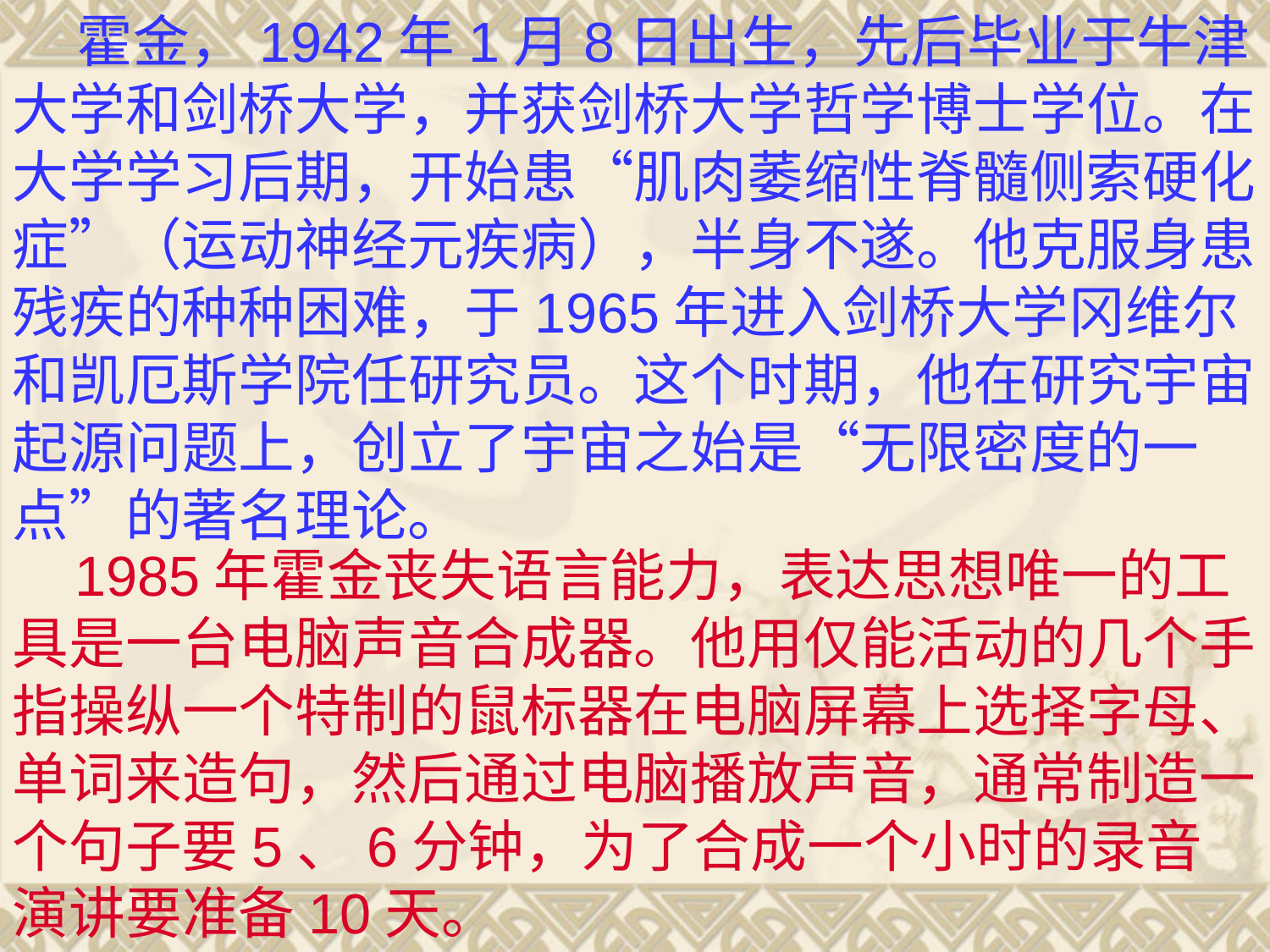

霍金，1942年1月8日出生，先后毕业于牛津大学和剑桥大学，并获剑桥大学哲学博士学位。在大学学习后期，开始患“肌肉萎缩性脊髓侧索硬化症”（运动神经元疾病），半身不遂。他克服身患残疾的种种困难，于1965年进入剑桥大学冈维尔和凯厄斯学院任研究员。这个时期，他在研究宇宙起源问题上，创立了宇宙之始是“无限密度的一点”的著名理论。
    1985年霍金丧失语言能力，表达思想唯一的工具是一台电脑声音合成器。他用仅能活动的几个手指操纵一个特制的鼠标器在电脑屏幕上选择字母、单词来造句，然后通过电脑播放声音，通常制造一个句子要5、6分钟，为了合成一个小时的录音演讲要准备10天。